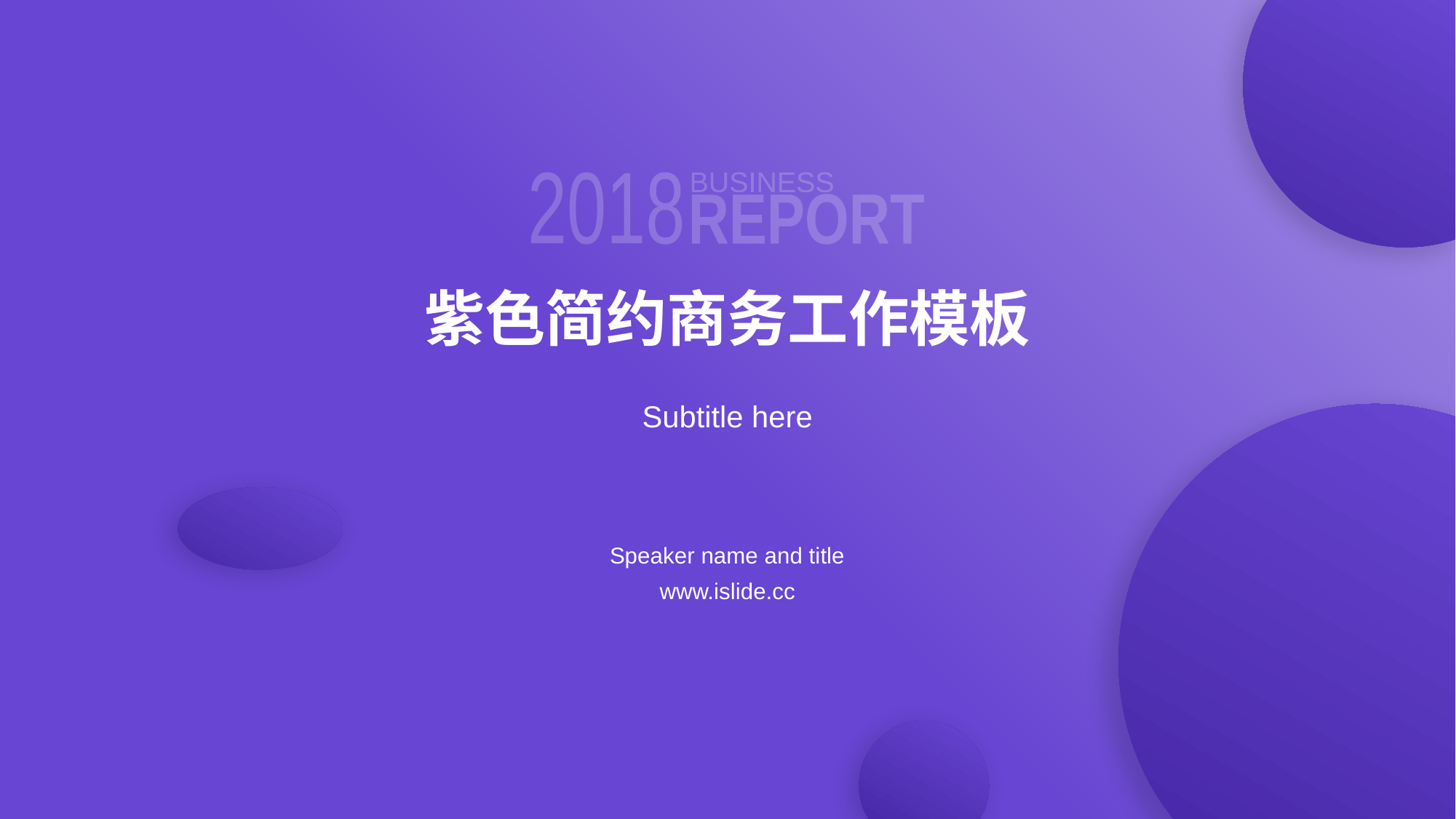

BUSINESS
REPORT
2018
# 紫色简约商务工作模板
Subtitle here
Speaker name and title
www.islide.cc